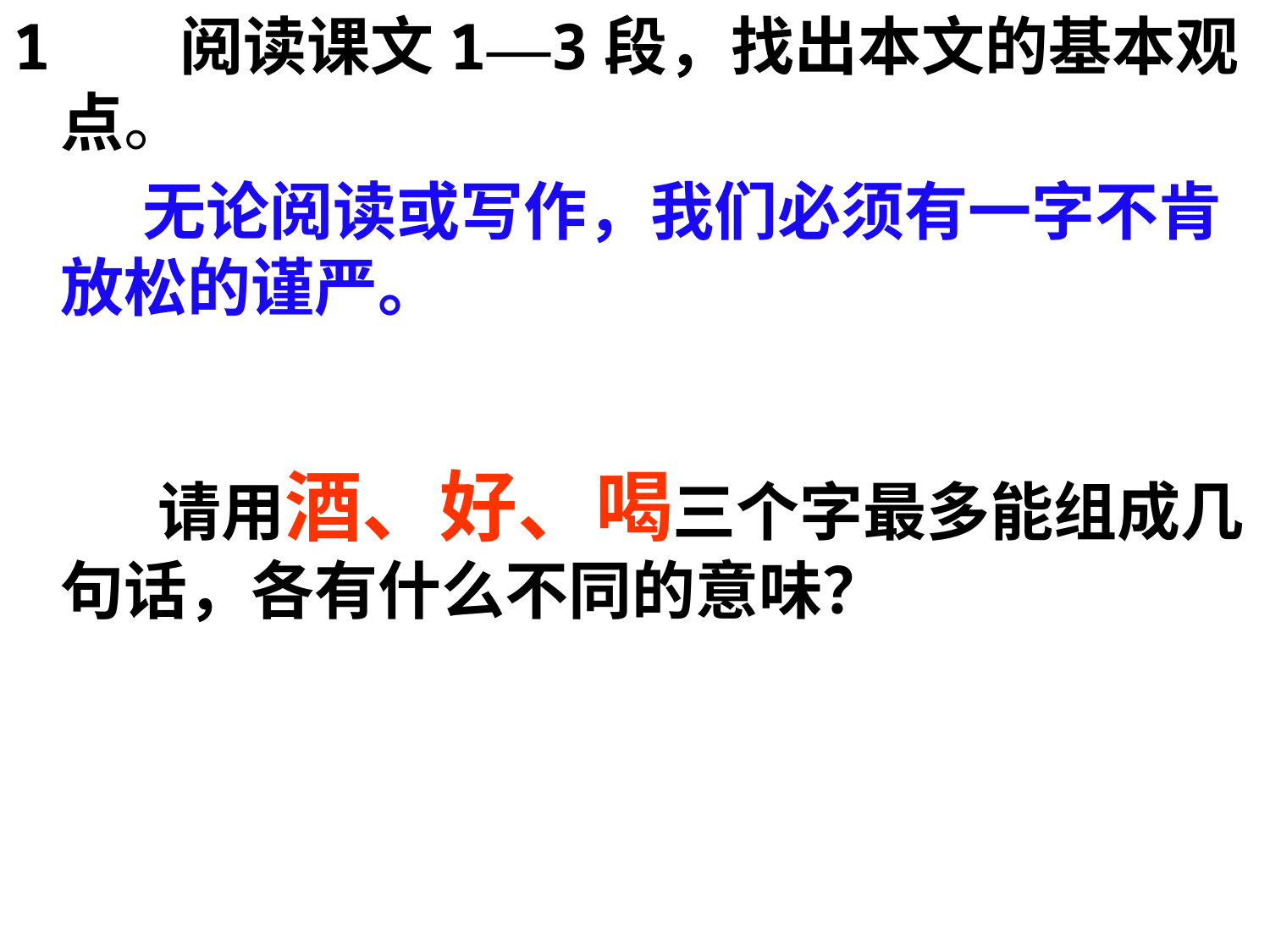

1   阅读课文1—3段，找出本文的基本观点。
        无论阅读或写作，我们必须有一字不肯放松的谨严。

         请用酒、好、喝三个字最多能组成几句话，各有什么不同的意味？